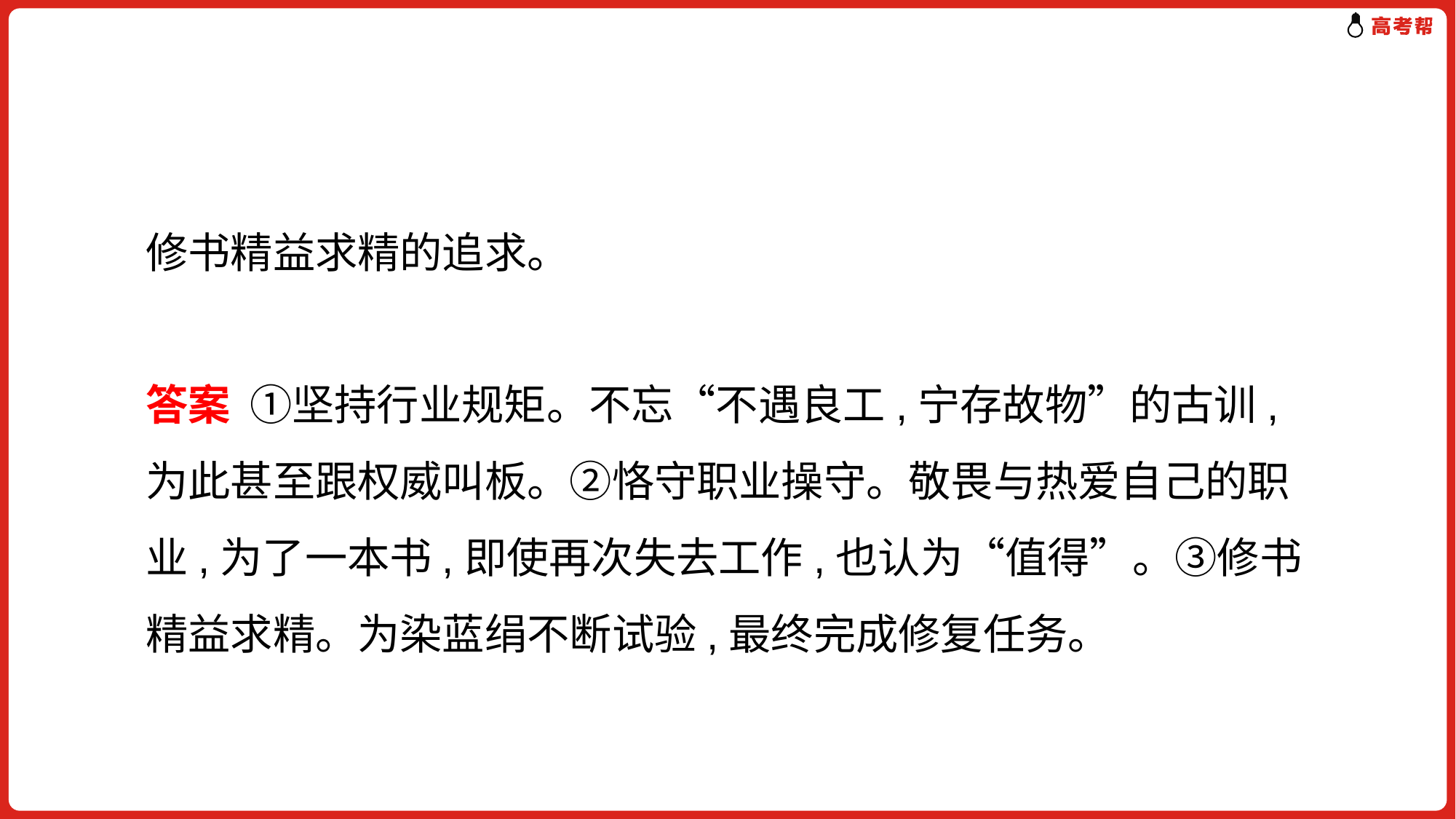

修书精益求精的追求。

答案  ①坚持行业规矩。不忘“不遇良工,宁存故物”的古训,为此甚至跟权威叫板。②恪守职业操守。敬畏与热爱自己的职业,为了一本书,即使再次失去工作,也认为“值得”。③修书精益求精。为染蓝绢不断试验,最终完成修复任务。